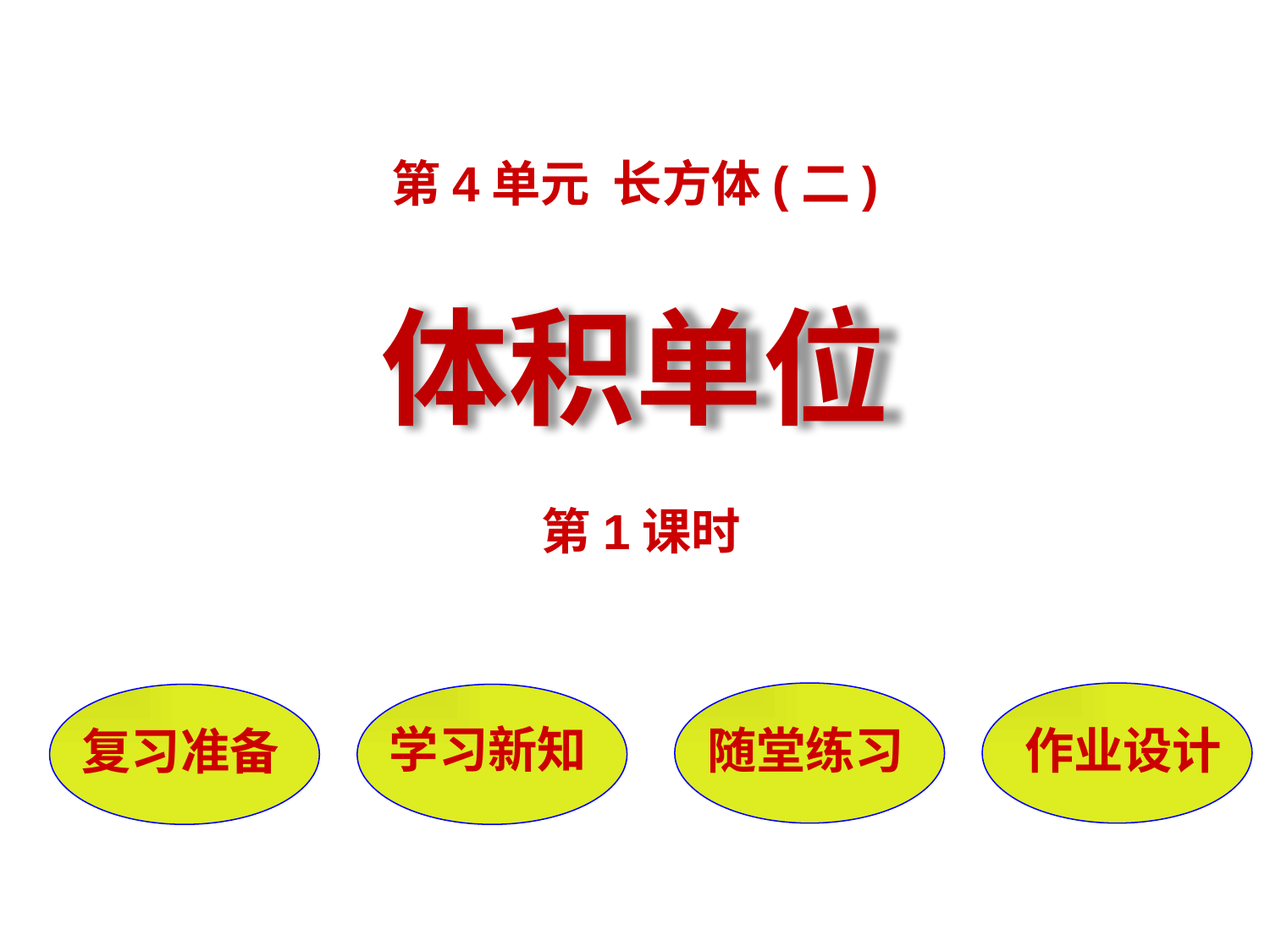

第4单元  长方体(二)
体积单位
第1课时

随堂练习

作业设计

复习准备

学习新知